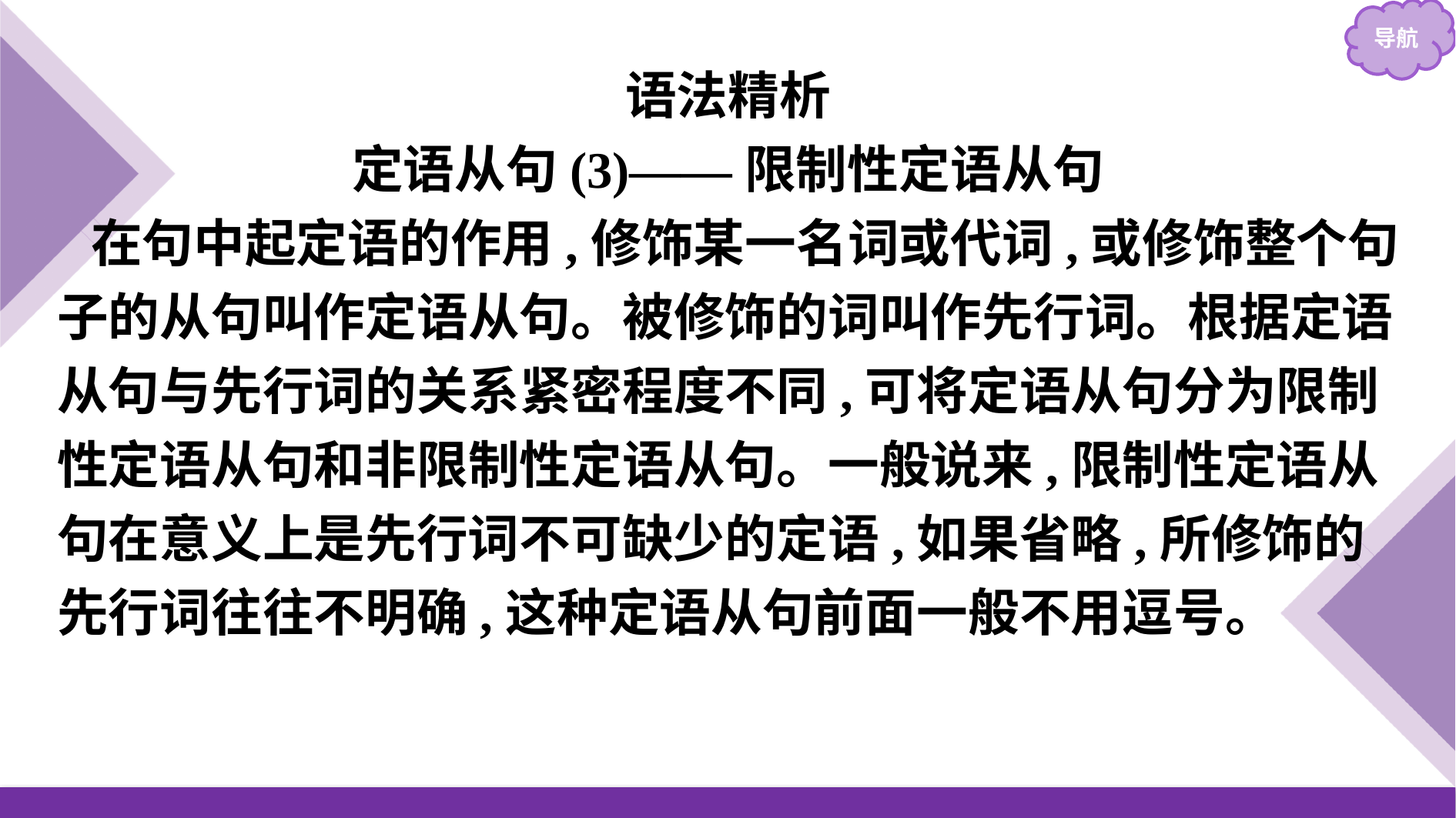

语法精析
定语从句(3)——限制性定语从句
在句中起定语的作用,修饰某一名词或代词,或修饰整个句子的从句叫作定语从句。被修饰的词叫作先行词。根据定语从句与先行词的关系紧密程度不同,可将定语从句分为限制性定语从句和非限制性定语从句。一般说来,限制性定语从句在意义上是先行词不可缺少的定语,如果省略,所修饰的先行词往往不明确,这种定语从句前面一般不用逗号。